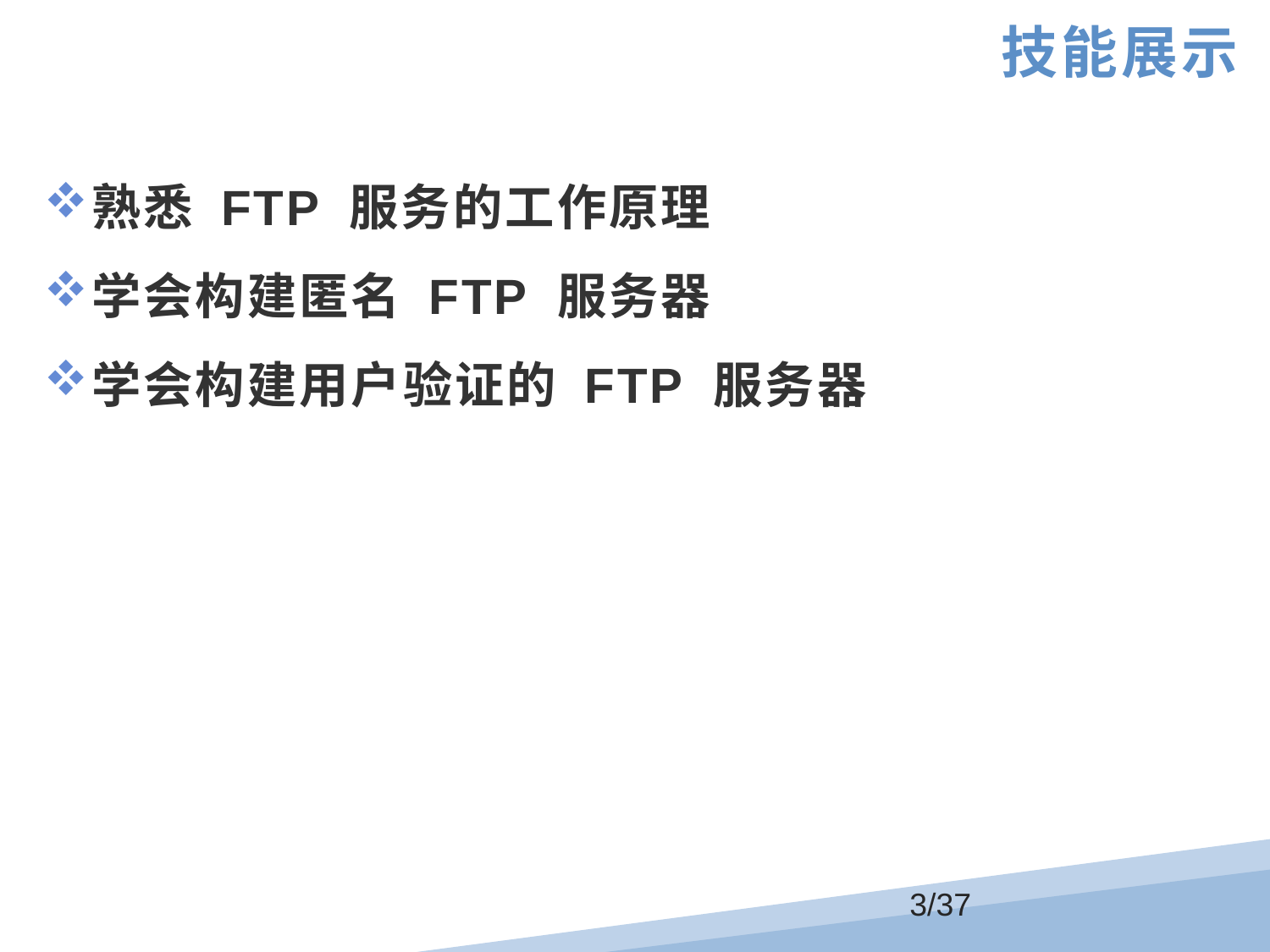

技能展示
熟悉 FTP 服务的工作原理
学会构建匿名 FTP 服务器
学会构建用户验证的 FTP 服务器

3/37